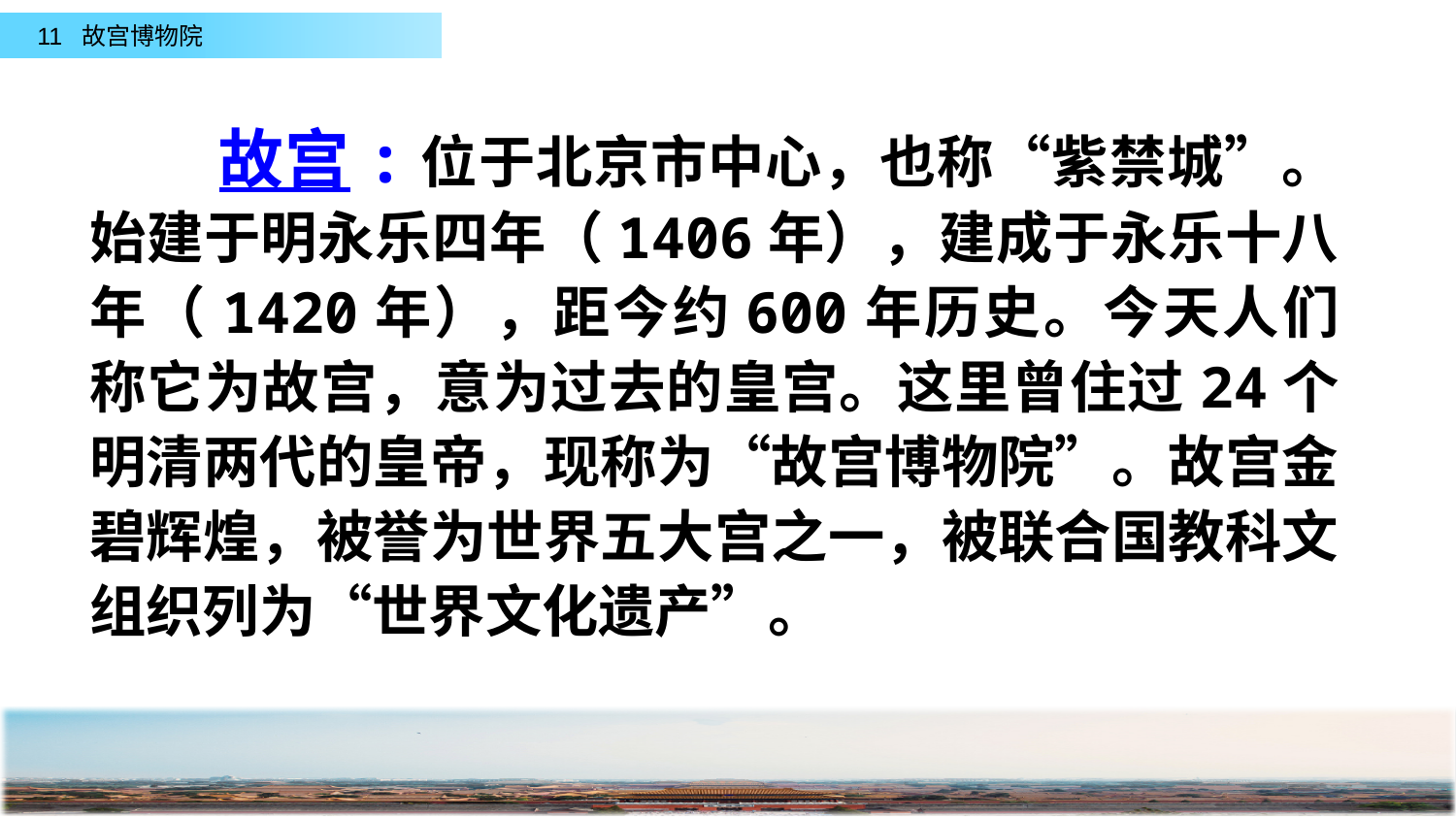

故宫:位于北京市中心，也称“紫禁城”。始建于明永乐四年（1406年），建成于永乐十八年（1420年），距今约600年历史。今天人们称它为故宫，意为过去的皇宫。这里曾住过24个明清两代的皇帝，现称为“故宫博物院”。故宫金碧辉煌，被誉为世界五大宫之一，被联合国教科文组织列为“世界文化遗产”。